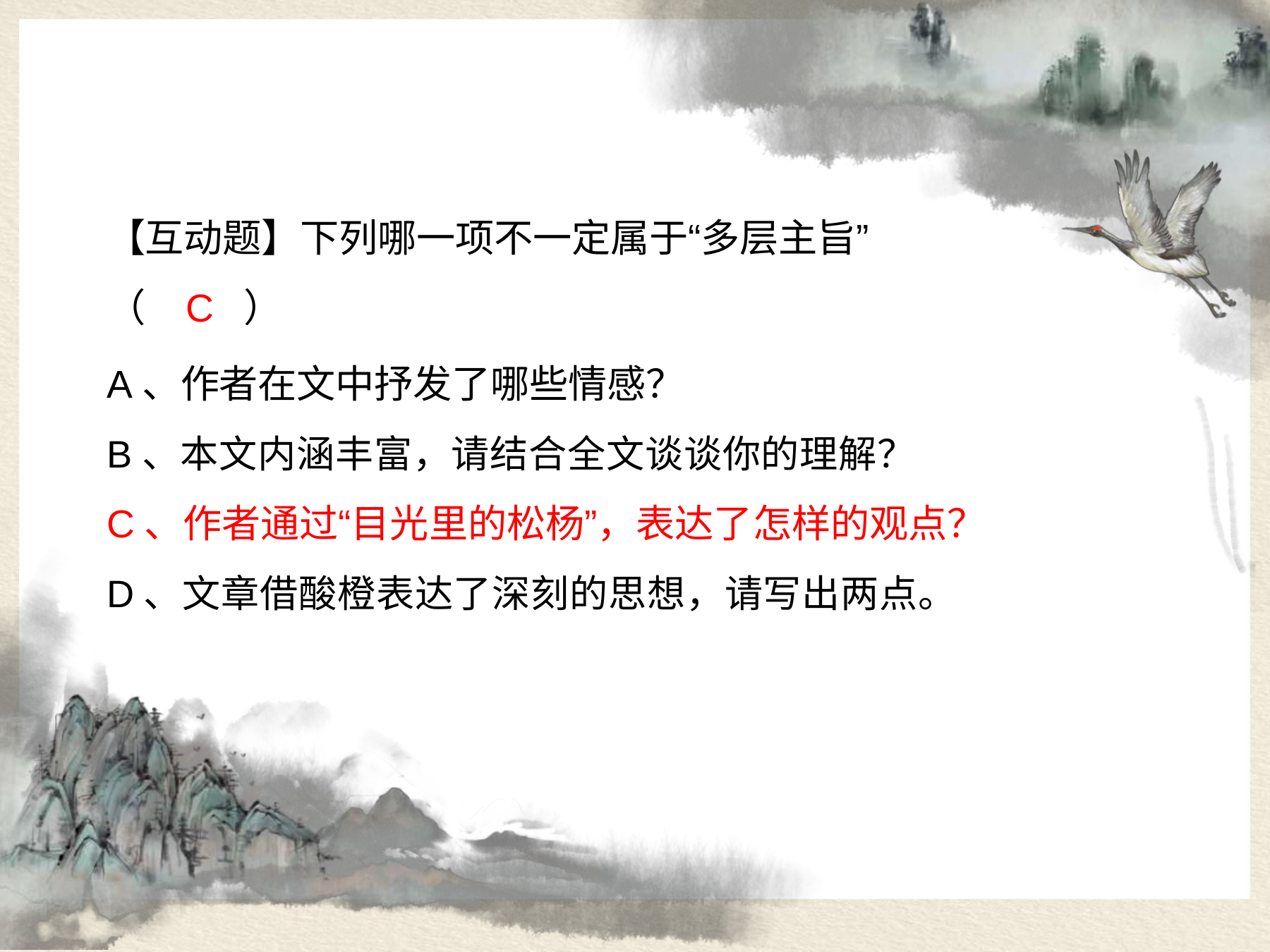

# 【互动题】下列哪一项不一定属于“多层主旨”
（	C	）
A、作者在文中抒发了哪些情感？
B、本文内涵丰富，请结合全文谈谈你的理解？
C、作者通过“目光里的松杨”，表达了怎样的观点？  D、文章借酸橙表达了深刻的思想，请写出两点。